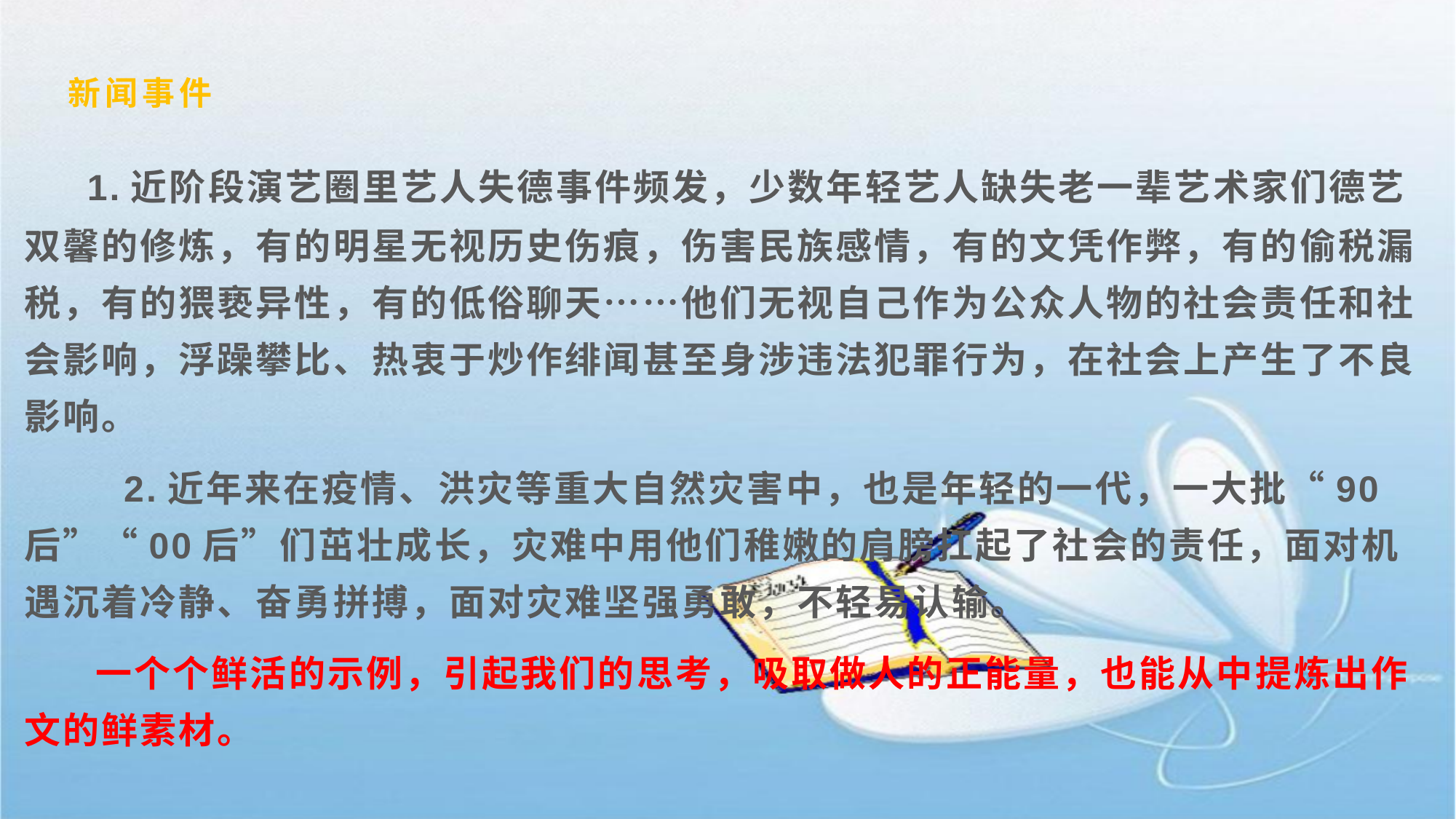

# 新闻事件
    1.近阶段演艺圈里艺人失德事件频发，少数年轻艺人缺失老一辈艺术家们德艺双馨的修炼，有的明星无视历史伤痕，伤害民族感情，有的文凭作弊，有的偷税漏税，有的猥亵异性，有的低俗聊天……他们无视自己作为公众人物的社会责任和社会影响，浮躁攀比、热衷于炒作绯闻甚至身涉违法犯罪行为，在社会上产生了不良影响。
        2.近年来在疫情、洪灾等重大自然灾害中，也是年轻的一代，一大批“90后”“00后”们茁壮成长，灾难中用他们稚嫩的肩膀扛起了社会的责任，面对机遇沉着冷静、奋勇拼搏，面对灾难坚强勇敢，不轻易认输。
      一个个鲜活的示例，引起我们的思考，吸取做人的正能量，也能从中提炼出作文的鲜素材。